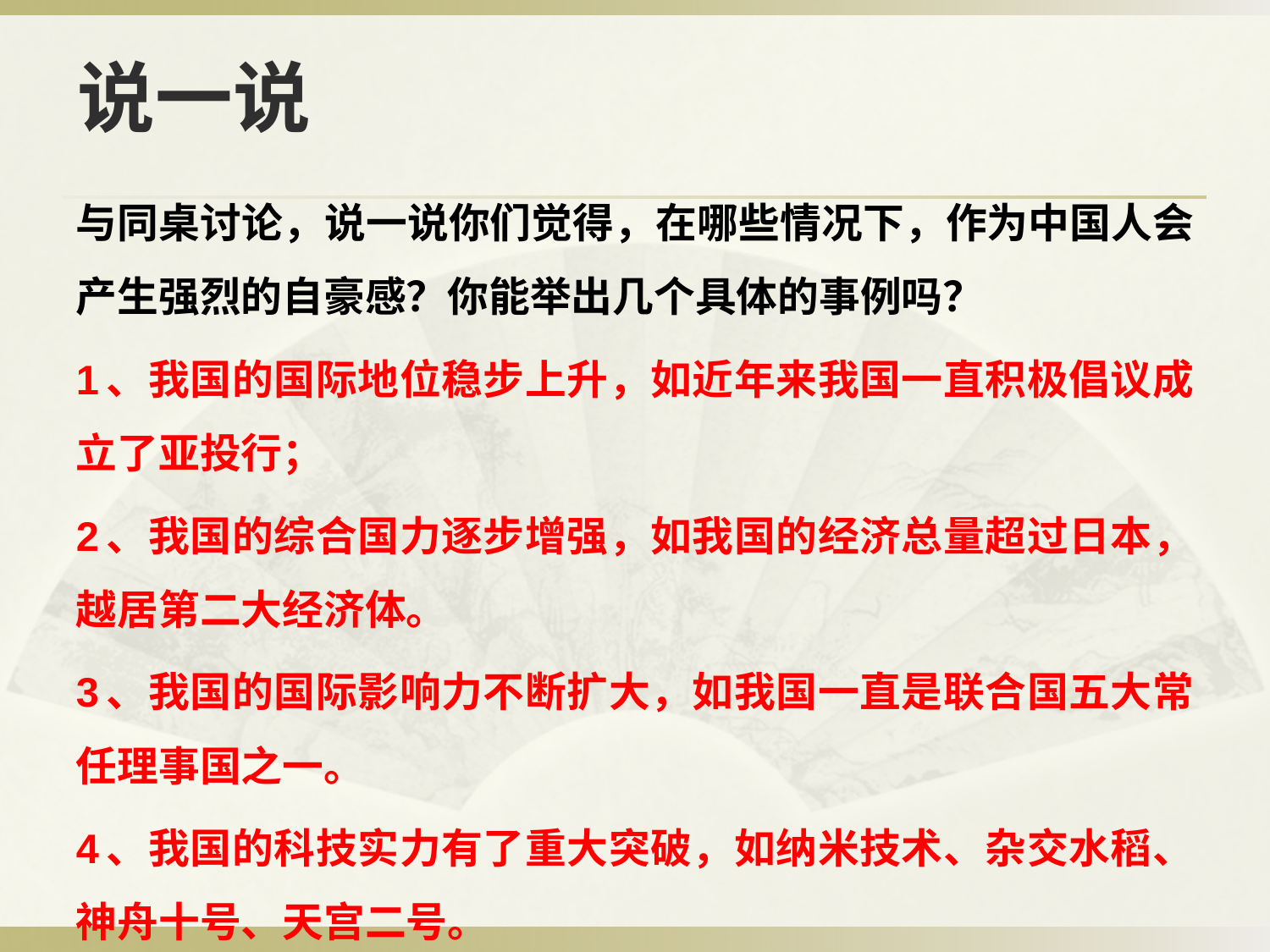

# 说一说
与同桌讨论，说一说你们觉得，在哪些情况下，作为中国人会产生强烈的自豪感？你能举出几个具体的事例吗？
1、我国的国际地位稳步上升，如近年来我国一直积极倡议成立了亚投行；
2、我国的综合国力逐步增强，如我国的经济总量超过日本，越居第二大经济体。
3、我国的国际影响力不断扩大，如我国一直是联合国五大常任理事国之一。
4、我国的科技实力有了重大突破，如纳米技术、杂交水稻、神舟十号、天宫二号。